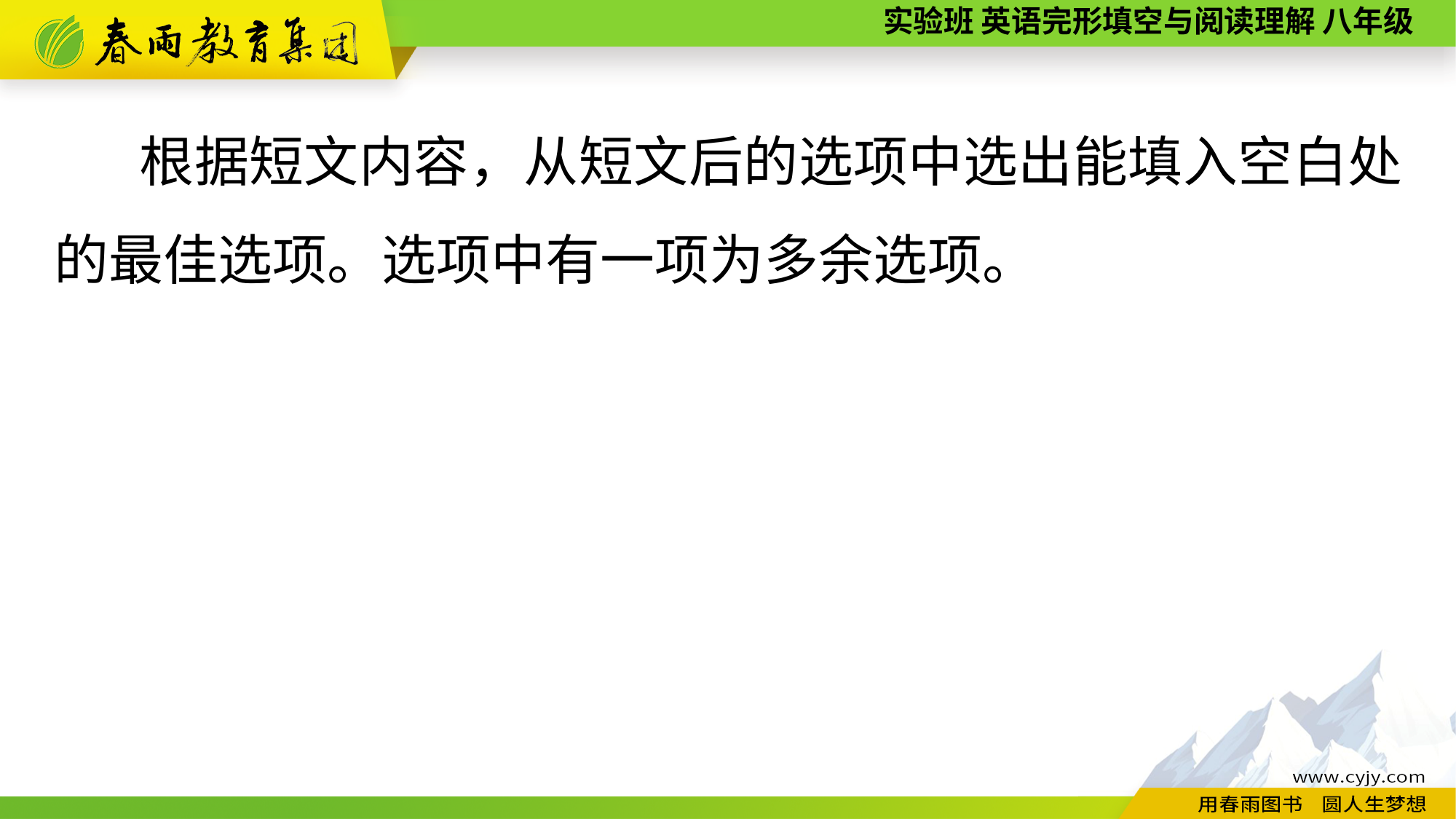

根据短文内容，从短文后的选项中选出能填入空白处的最佳选项。选项中有一项为多余选项。